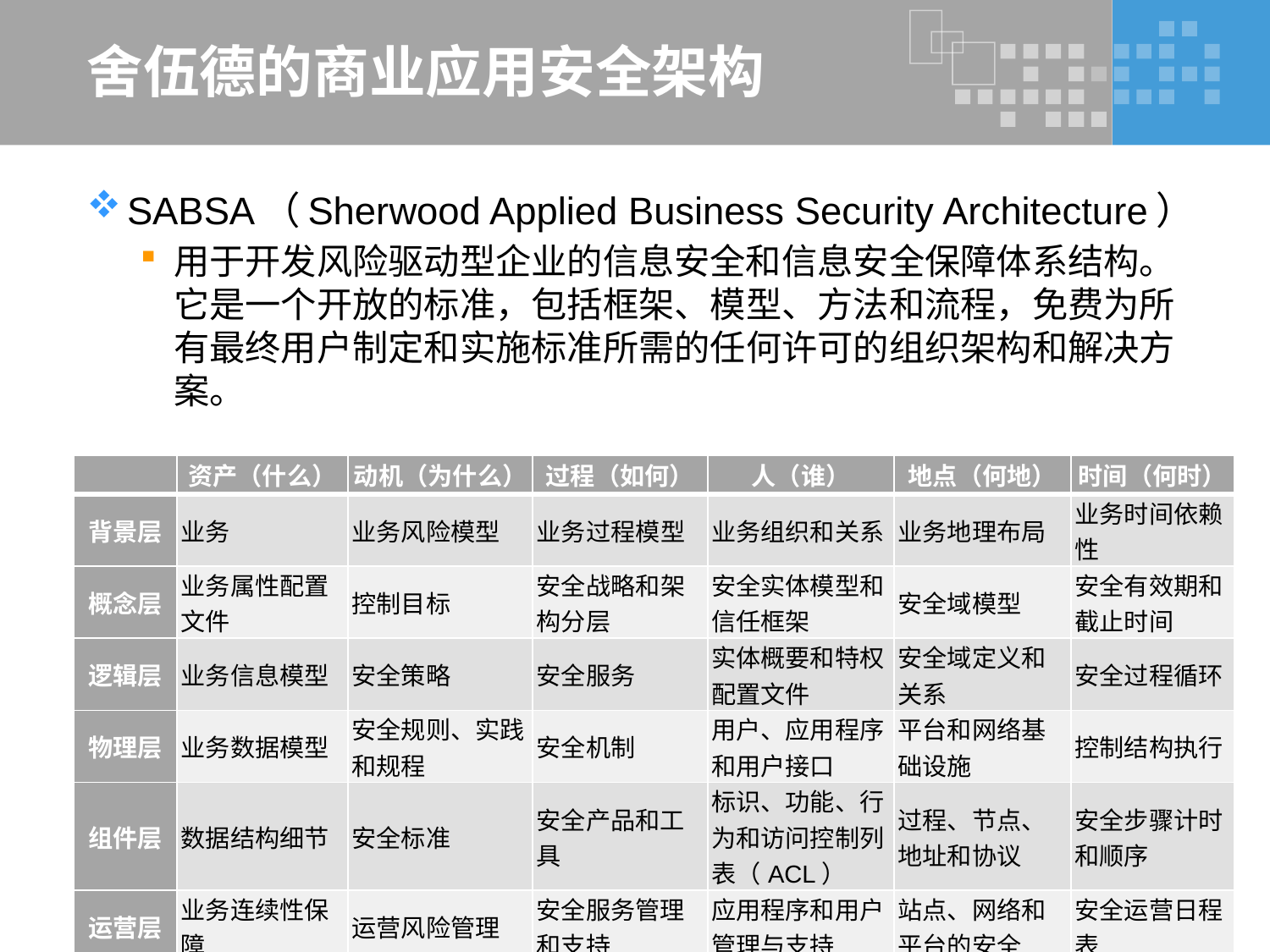

# 舍伍德的商业应用安全架构
SABSA（Sherwood Applied Business Security Architecture）
用于开发风险驱动型企业的信息安全和信息安全保障体系结构。它是一个开放的标准，包括框架、模型、方法和流程，免费为所有最终用户制定和实施标准所需的任何许可的组织架构和解决方案。
|  | 资产（什么） | 动机（为什么） | 过程（如何） | 人（谁） | 地点（何地） | 时间（何时） |
| --- | --- | --- | --- | --- | --- | --- |
| 背景层 | 业务 | 业务风险模型 | 业务过程模型 | 业务组织和关系 | 业务地理布局 | 业务时间依赖性 |
| 概念层 | 业务属性配置文件 | 控制目标 | 安全战略和架构分层 | 安全实体模型和信任框架 | 安全域模型 | 安全有效期和截止时间 |
| 逻辑层 | 业务信息模型 | 安全策略 | 安全服务 | 实体概要和特权配置文件 | 安全域定义和关系 | 安全过程循环 |
| 物理层 | 业务数据模型 | 安全规则、实践和规程 | 安全机制 | 用户、应用程序和用户接口 | 平台和网络基础设施 | 控制结构执行 |
| 组件层 | 数据结构细节 | 安全标准 | 安全产品和工具 | 标识、功能、行为和访问控制列表（ACL） | 过程、节点、地址和协议 | 安全步骤计时和顺序 |
| 运营层 | 业务连续性保障 | 运营风险管理 | 安全服务管理和支持 | 应用程序和用户管理与支持 | 站点、网络和平台的安全 | 安全运营日程表 |
57